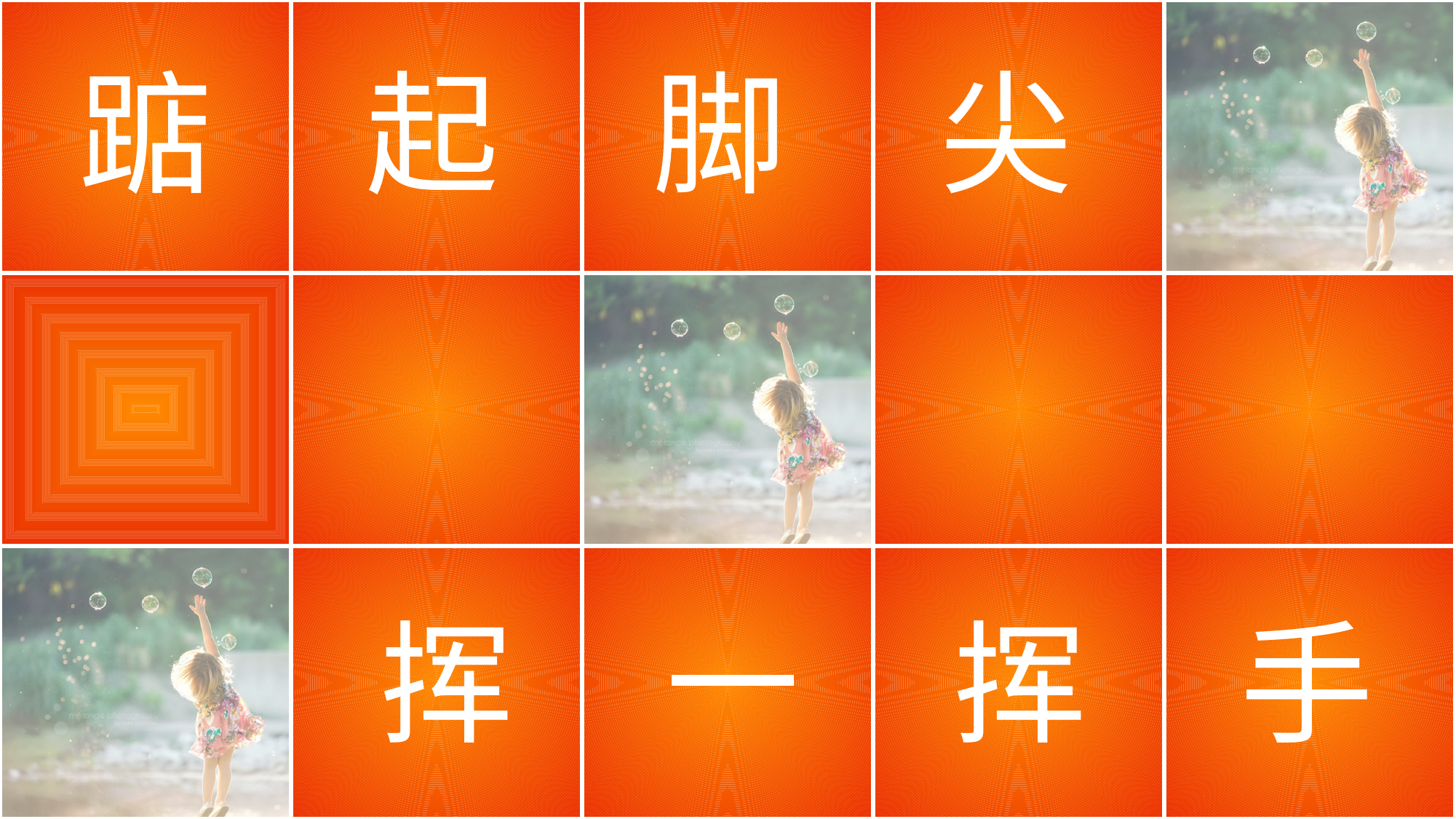

|  |  |  |  |  |
| --- | --- | --- | --- | --- |
|  |  |  |  |  |
|  |  |  |  |  |
踮
起
脚
尖
挥
一
挥
手